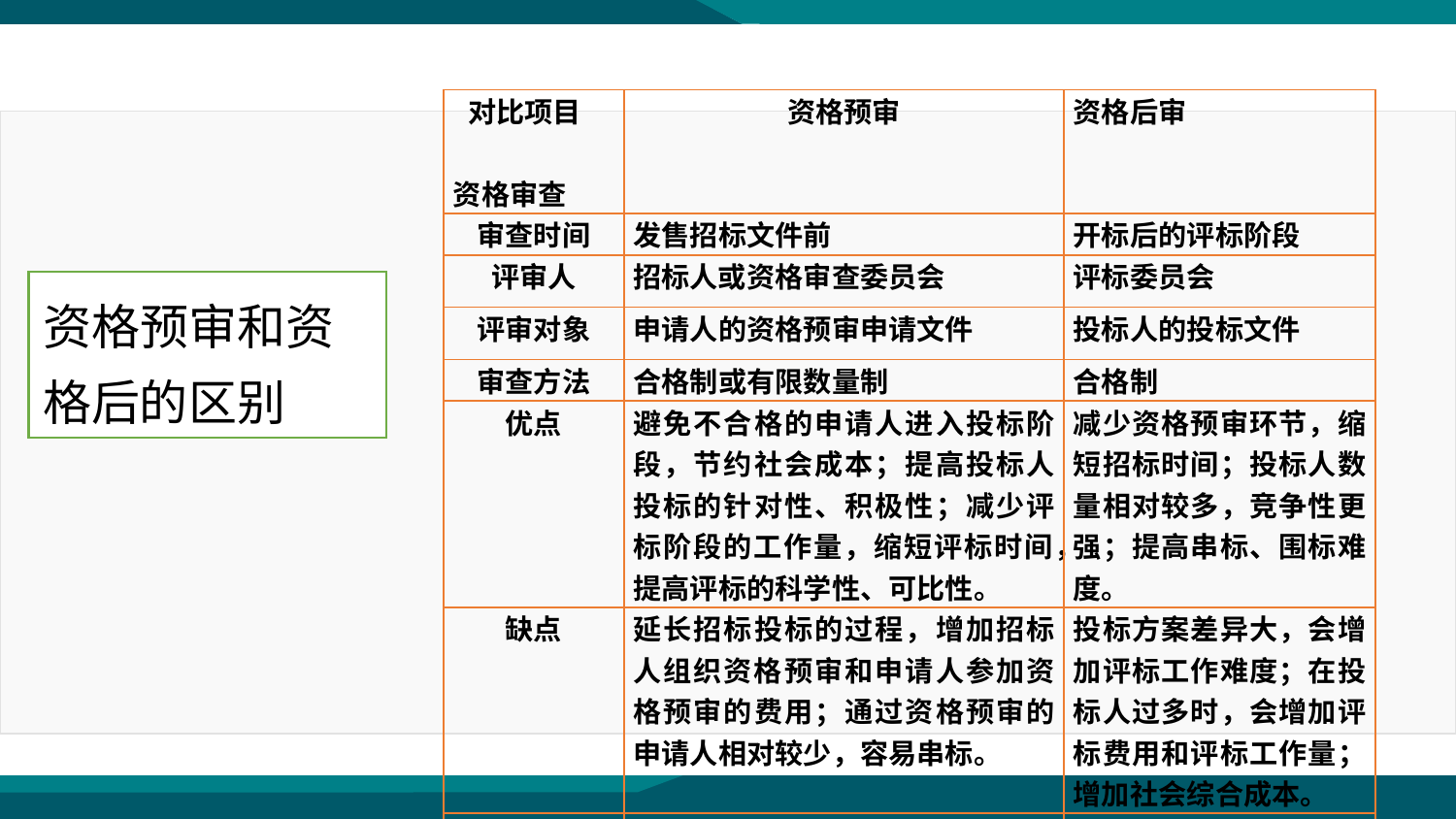

| 对比项目 资格审查 | 资格预审 | 资格后审 |
| --- | --- | --- |
| 审查时间 | 发售招标文件前 | 开标后的评标阶段 |
| 评审人 | 招标人或资格审查委员会 | 评标委员会 |
| 评审对象 | 申请人的资格预审申请文件 | 投标人的投标文件 |
| 审查方法 | 合格制或有限数量制 | 合格制 |
| 优点 | 避免不合格的申请人进入投标阶段，节约社会成本；提高投标人投标的针对性、积极性；减少评标阶段的工作量，缩短评标时间，提高评标的科学性、可比性。 | 减少资格预审环节，缩短招标时间；投标人数量相对较多，竞争性更强；提高串标、围标难度。 |
| 缺点 | 延长招标投标的过程，增加招标人组织资格预审和申请人参加资格预审的费用；通过资格预审的申请人相对较少，容易串标。 | 投标方案差异大，会增加评标工作难度；在投标人过多时，会增加评标费用和评标工作量；增加社会综合成本。 |
| 适用范围 | 比较适合于技术难度较大或投标文件编制费用较高，或潜在投标人数量较多的招标项目。 | 比较适合于潜在投标人数量不多，具有通用性、标准化的招标项目。 |

资格预审和资格后的区别